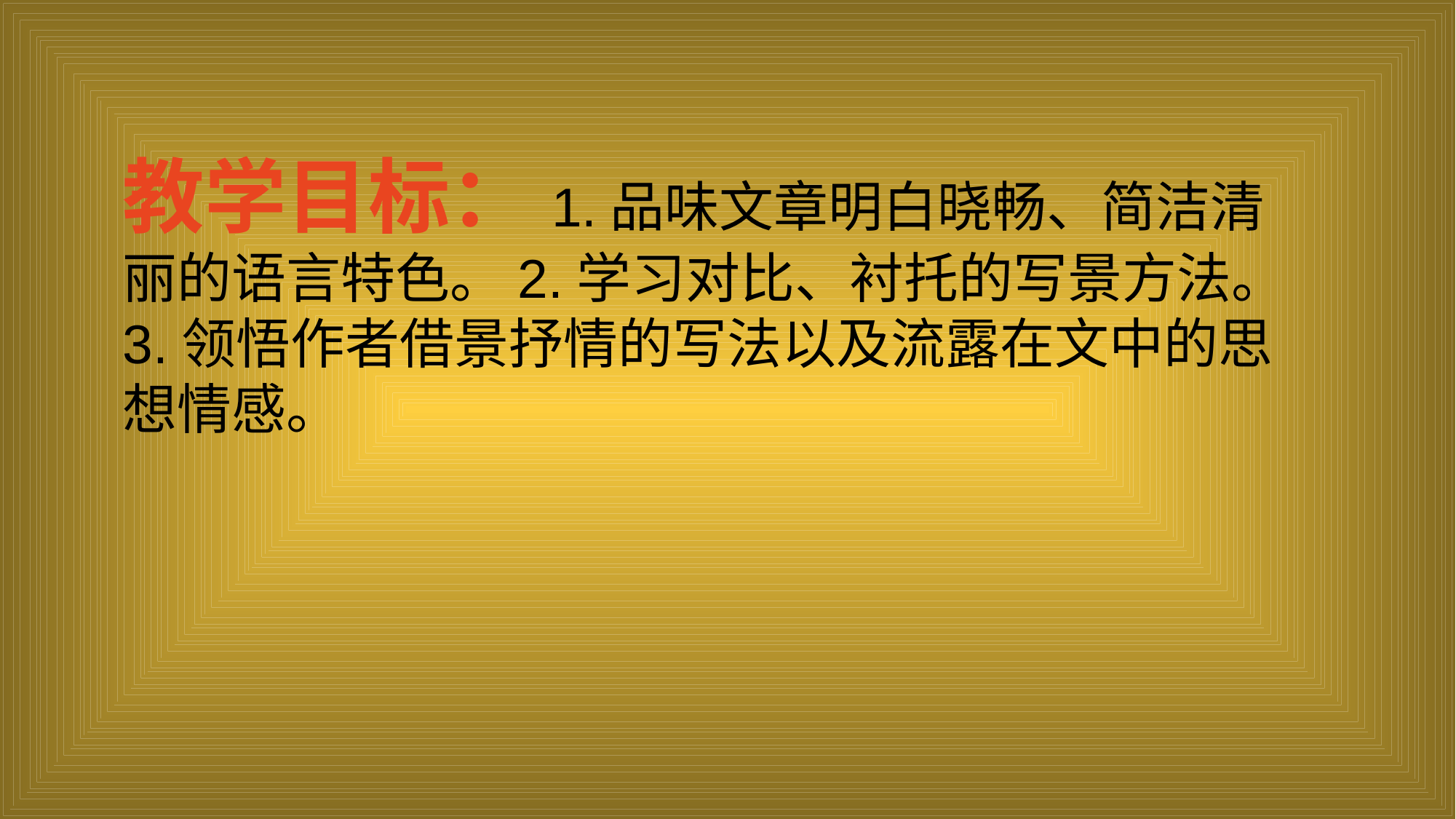

教学目标：1.品味文章明白晓畅、简洁清丽的语言特色。2.学习对比、衬托的写景方法。3.领悟作者借景抒情的写法以及流露在文中的思想情感。